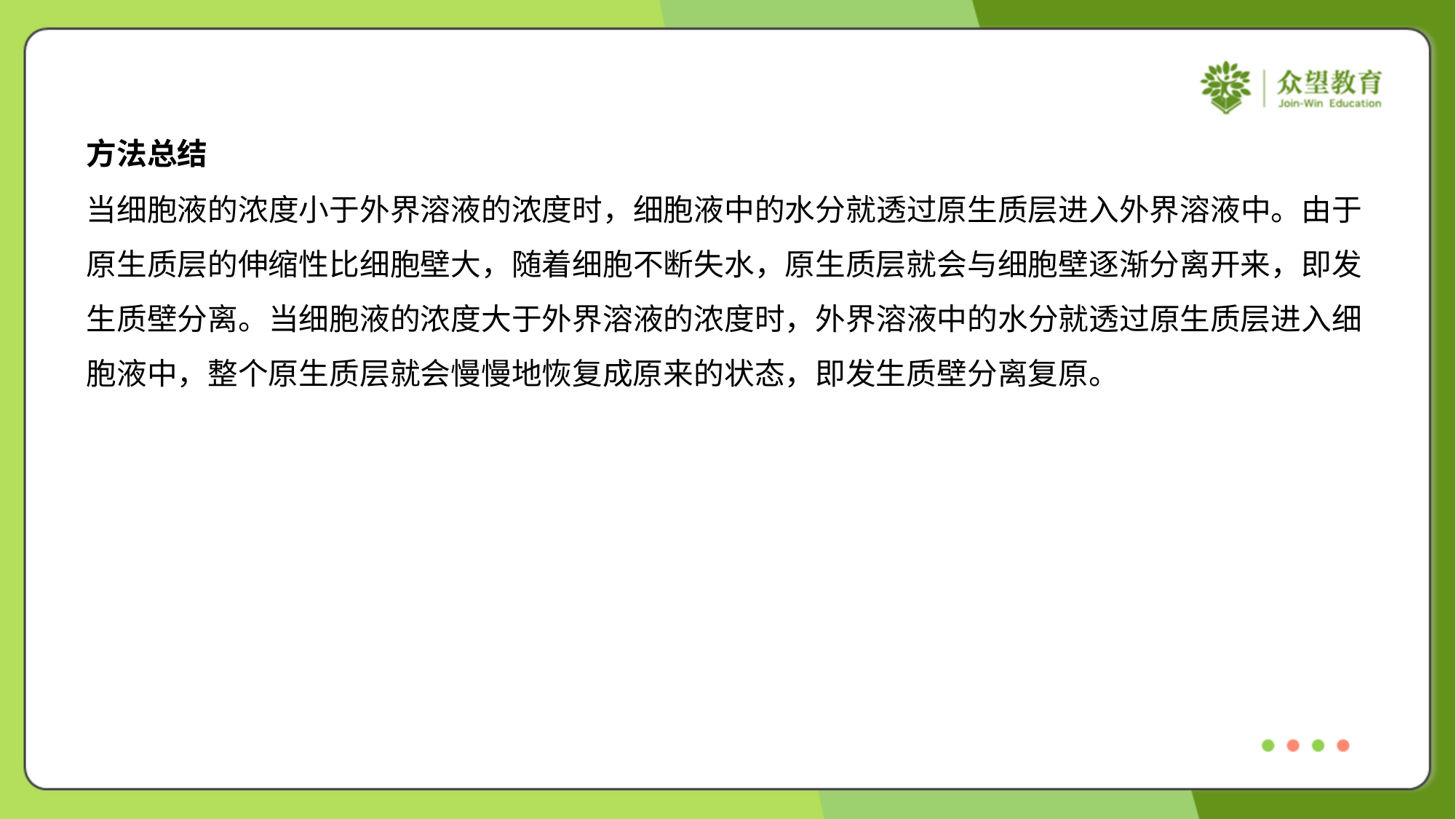

方法总结
当细胞液的浓度小于外界溶液的浓度时，细胞液中的水分就透过原生质层进入外界溶液中。由于
原生质层的伸缩性比细胞壁大，随着细胞不断失水，原生质层就会与细胞壁逐渐分离开来，即发
生质壁分离。当细胞液的浓度大于外界溶液的浓度时，外界溶液中的水分就透过原生质层进入细
胞液中，整个原生质层就会慢慢地恢复成原来的状态，即发生质壁分离复原。